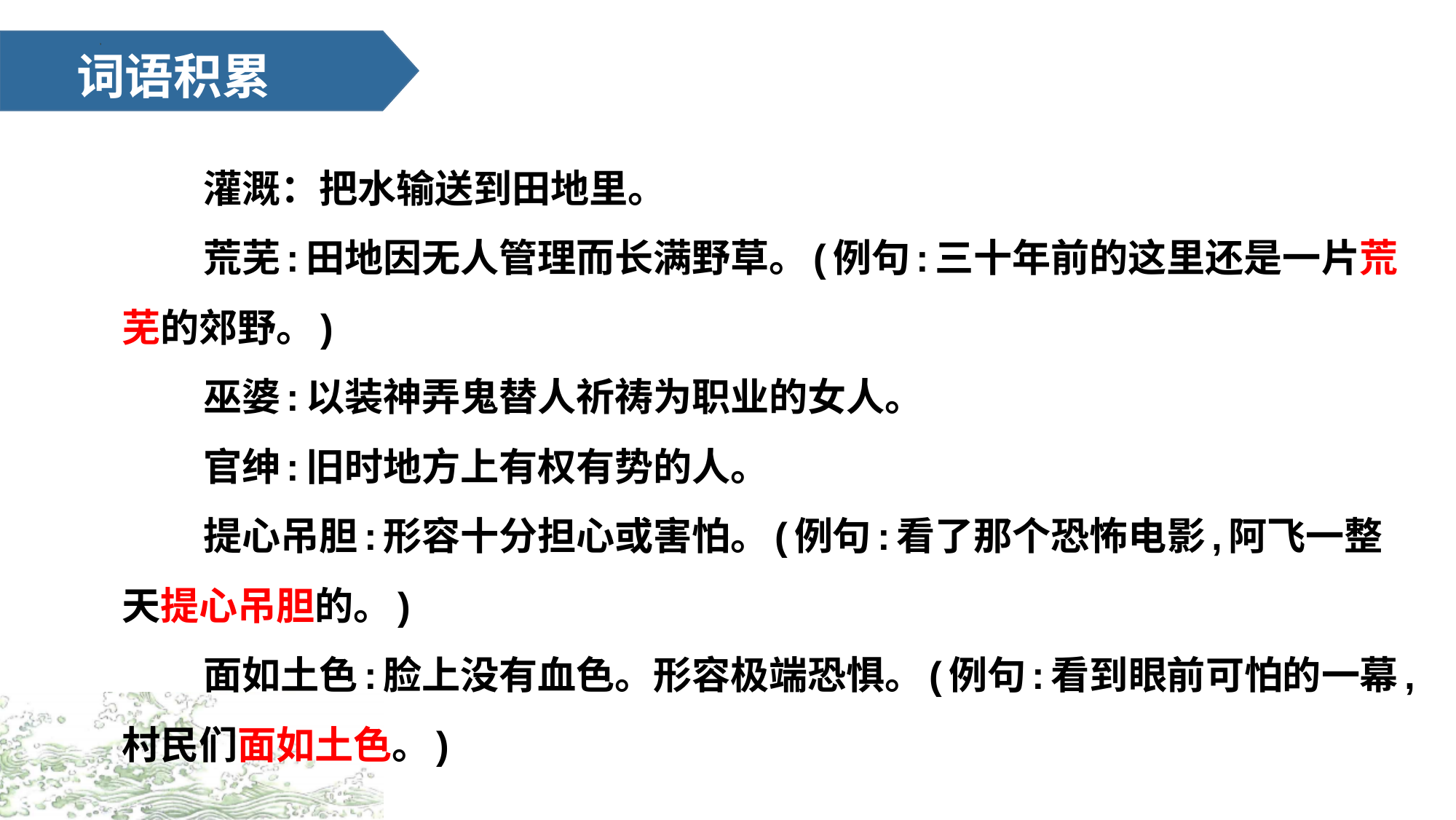

词语积累
灌溉：把水输送到田地里。
荒芜:田地因无人管理而长满野草。(例句:三十年前的这里还是一片荒芜的郊野。)
巫婆:以装神弄鬼替人祈祷为职业的女人。
官绅:旧时地方上有权有势的人。
提心吊胆:形容十分担心或害怕。(例句:看了那个恐怖电影,阿飞一整天提心吊胆的。)
面如土色:脸上没有血色。形容极端恐惧。(例句:看到眼前可怕的一幕,村民们面如土色。)